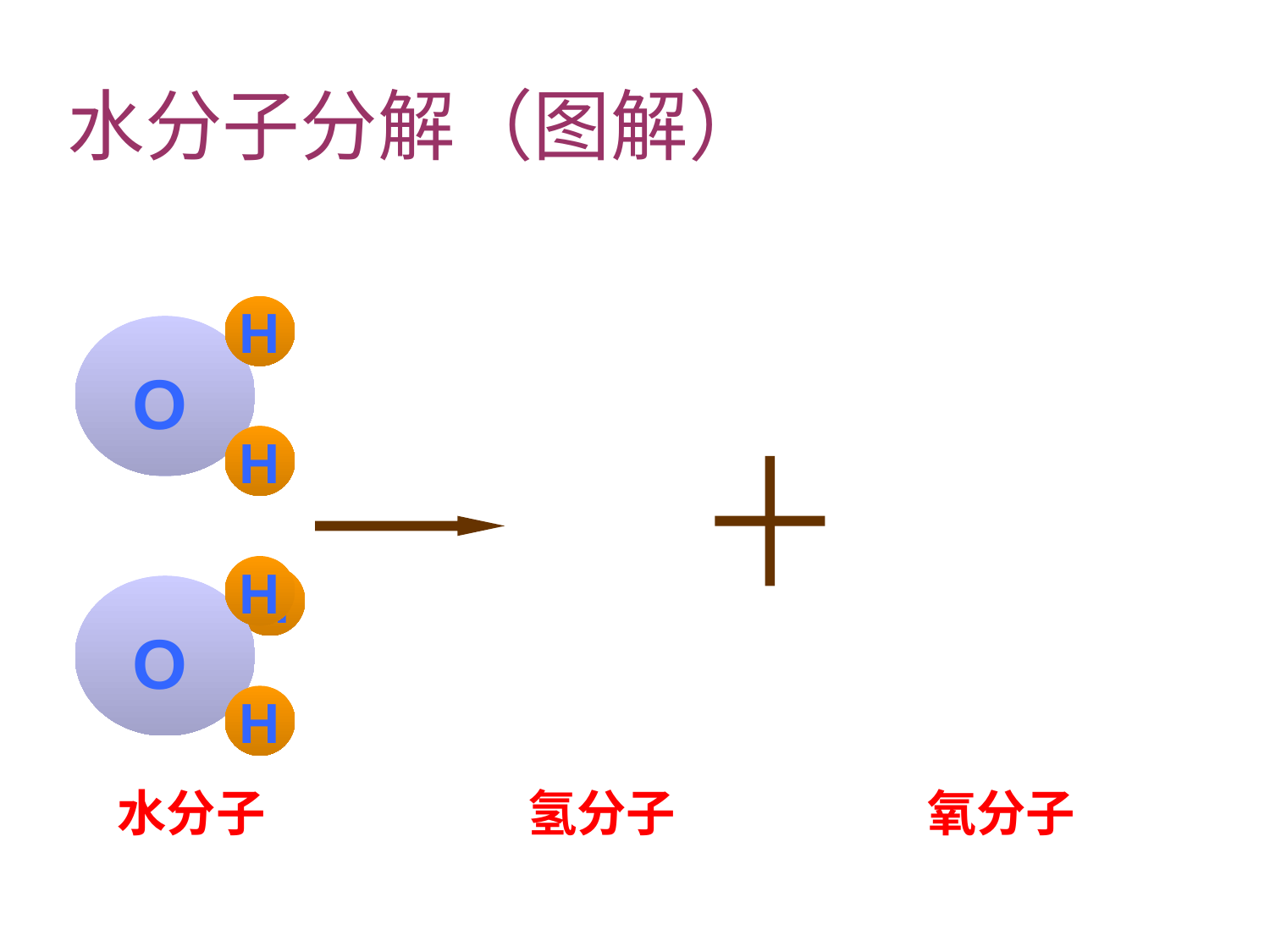

水分子分解（图解）
H

O
H
H

O
H
H

O
H

H

O
H
水分子
氢分子
氧分子